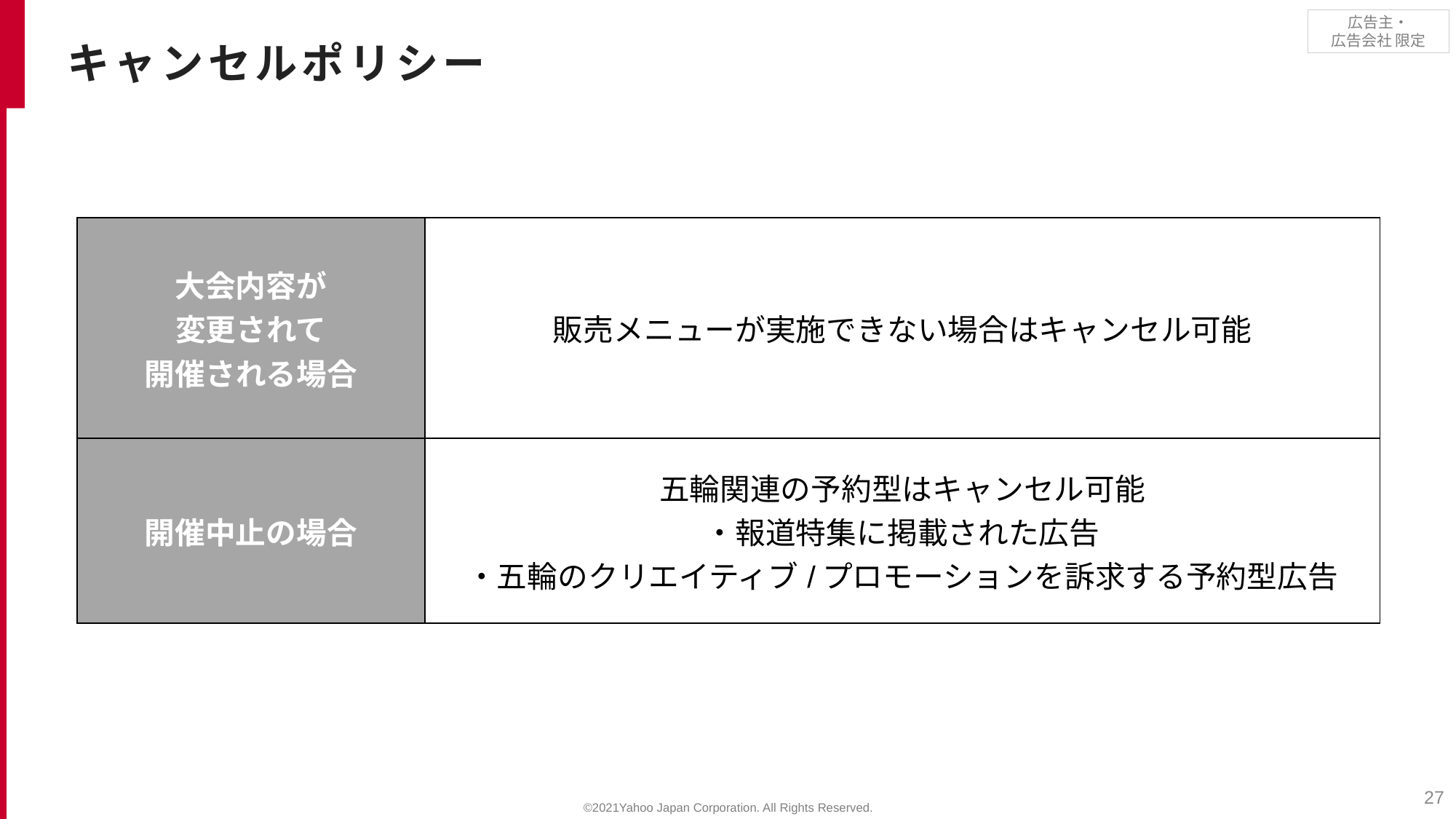

キャンセルポリシー
| 大会内容が 変更されて 開催される場合 | 販売メニューが実施できない場合はキャンセル可能 |
| --- | --- |
| 開催中止の場合 | 五輪関連の予約型はキャンセル可能 ・報道特集に掲載された広告 ・五輪のクリエイティブ/プロモーションを訴求する予約型広告 |
27